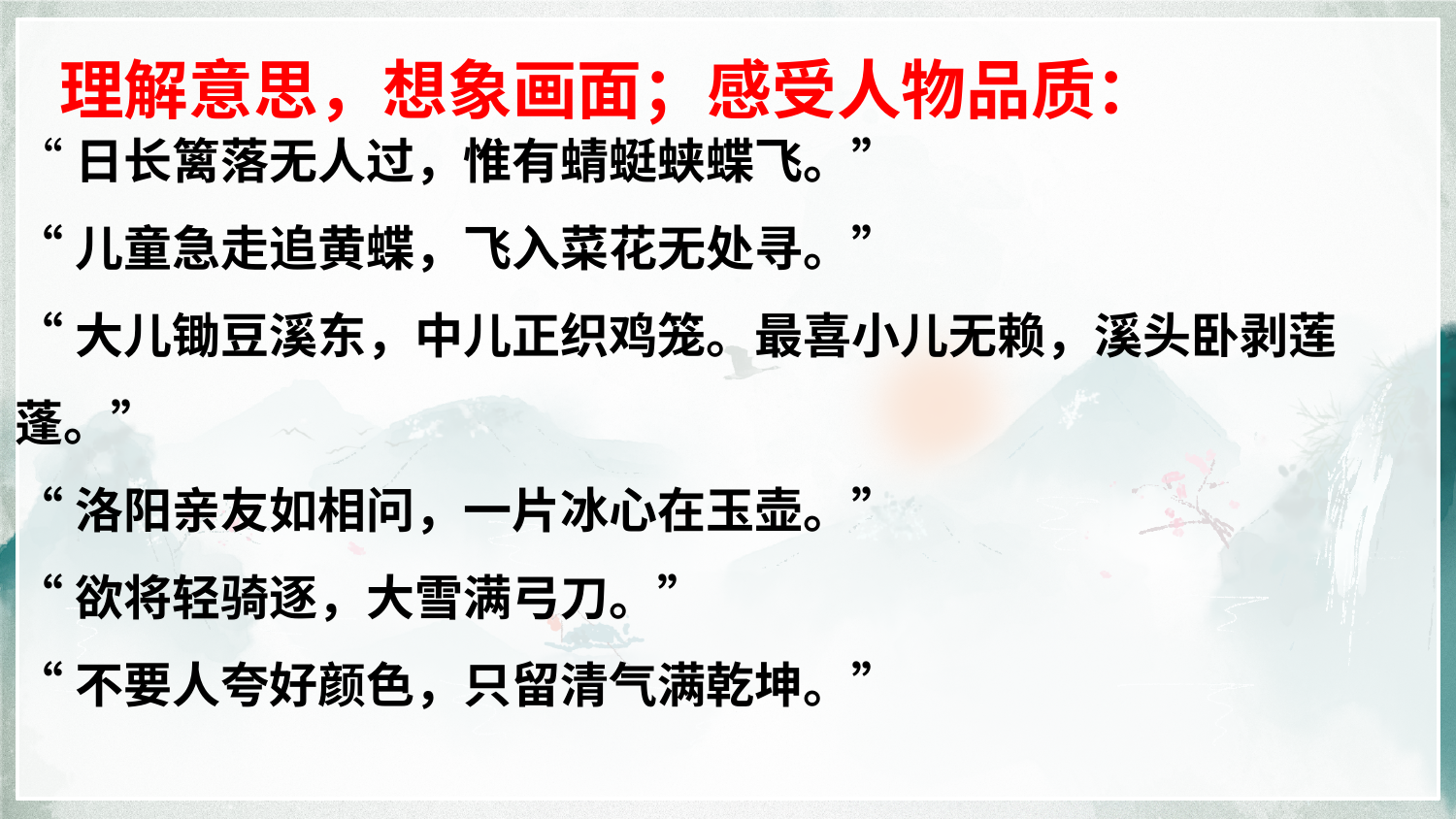

理解意思，想象画面；感受人物品质：
“日长篱落无人过，惟有蜻蜓蛱蝶飞。”
“儿童急走追黄蝶，飞入菜花无处寻。”
“大儿锄豆溪东，中儿正织鸡笼。最喜小儿无赖，溪头卧剥莲蓬。”
“洛阳亲友如相问，一片冰心在玉壶。”
“欲将轻骑逐，大雪满弓刀。”
“不要人夸好颜色，只留清气满乾坤。”